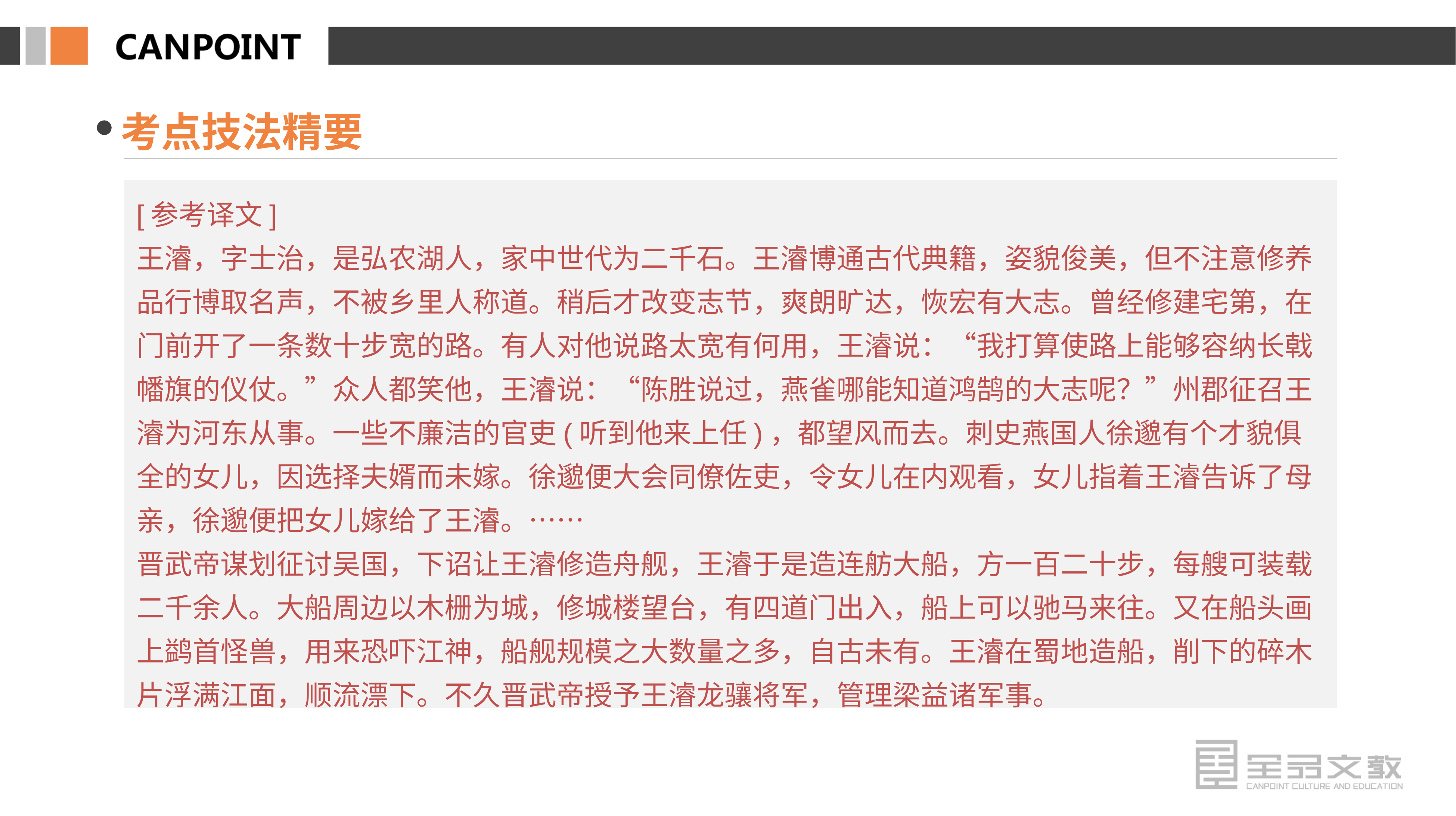

考点技法精要

[参考译文]
王濬，字士治，是弘农湖人，家中世代为二千石。王濬博通古代典籍，姿貌俊美，但不注意修养品行博取名声，不被乡里人称道。稍后才改变志节，爽朗旷达，恢宏有大志。曾经修建宅第，在门前开了一条数十步宽的路。有人对他说路太宽有何用，王濬说：“我打算使路上能够容纳长戟幡旗的仪仗。”众人都笑他，王濬说：“陈胜说过，燕雀哪能知道鸿鹄的大志呢？”州郡征召王濬为河东从事。一些不廉洁的官吏(听到他来上任)，都望风而去。刺史燕国人徐邈有个才貌俱全的女儿，因选择夫婿而未嫁。徐邈便大会同僚佐吏，令女儿在内观看，女儿指着王濬告诉了母亲，徐邈便把女儿嫁给了王濬。……
晋武帝谋划征讨吴国，下诏让王濬修造舟舰，王濬于是造连舫大船，方一百二十步，每艘可装载二千余人。大船周边以木栅为城，修城楼望台，有四道门出入，船上可以驰马来往。又在船头画上鹢首怪兽，用来恐吓江神，船舰规模之大数量之多，自古未有。王濬在蜀地造船，削下的碎木片浮满江面，顺流漂下。不久晋武帝授予王濬龙骧将军，管理梁益诸军事。